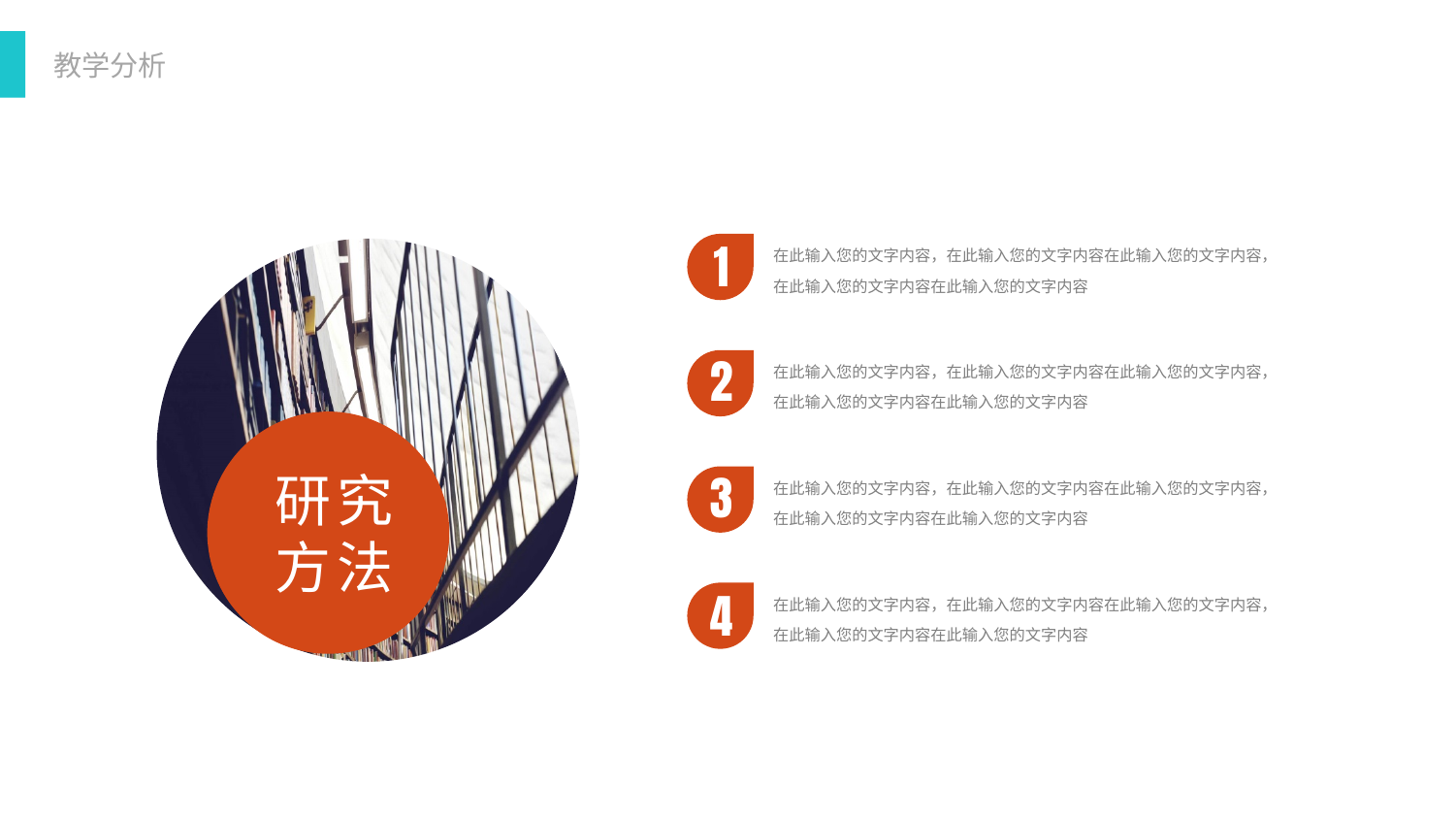

在此输入您的文字内容，在此输入您的文字内容在此输入您的文字内容，在此输入您的文字内容在此输入您的文字内容

1

在此输入您的文字内容，在此输入您的文字内容在此输入您的文字内容，在此输入您的文字内容在此输入您的文字内容
2

研究
方法
在此输入您的文字内容，在此输入您的文字内容在此输入您的文字内容，在此输入您的文字内容在此输入您的文字内容
3

在此输入您的文字内容，在此输入您的文字内容在此输入您的文字内容，在此输入您的文字内容在此输入您的文字内容
4